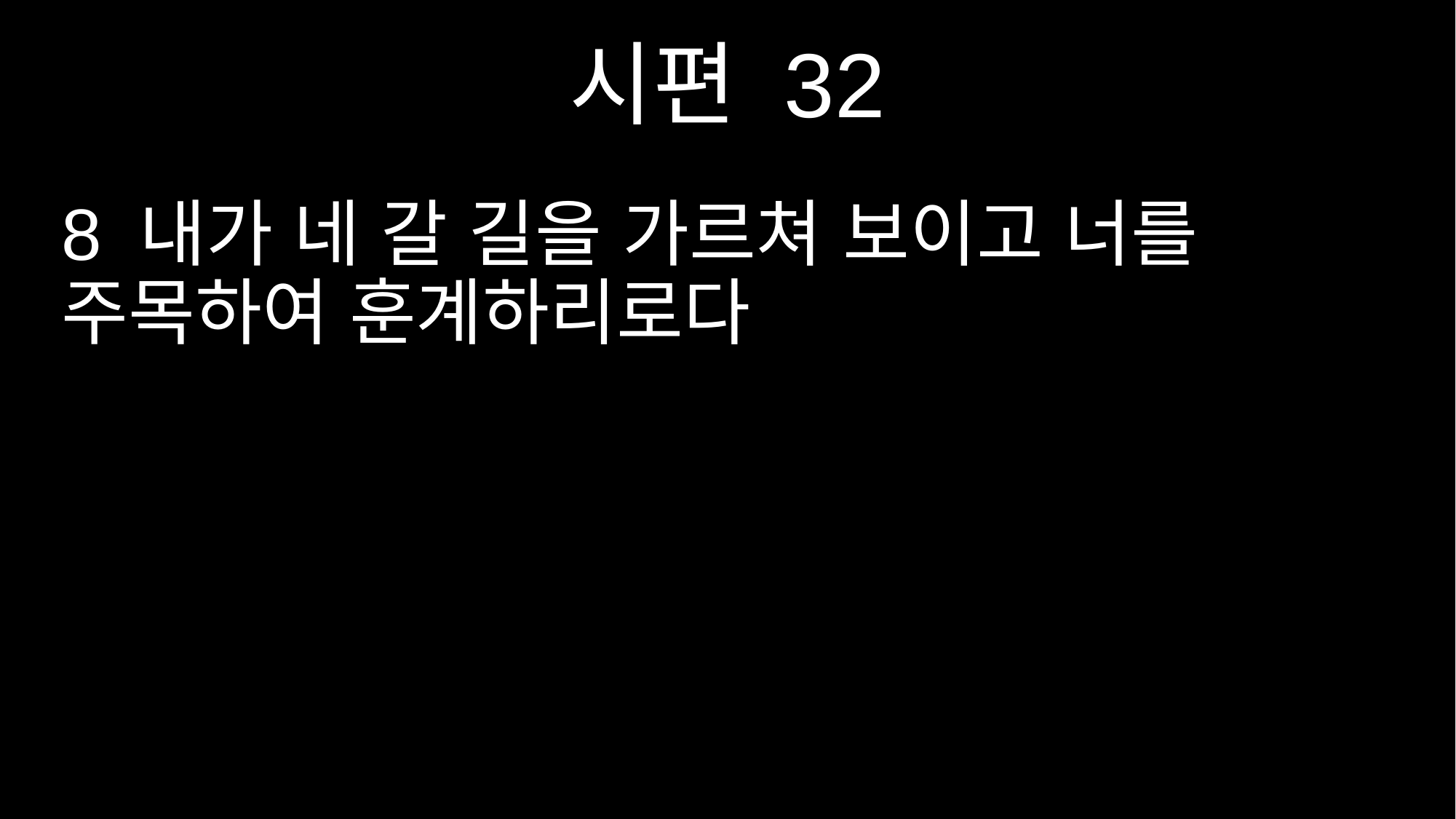

시편 32
8 내가 네 갈 길을 가르쳐 보이고 너를 주목하여 훈계하리로다